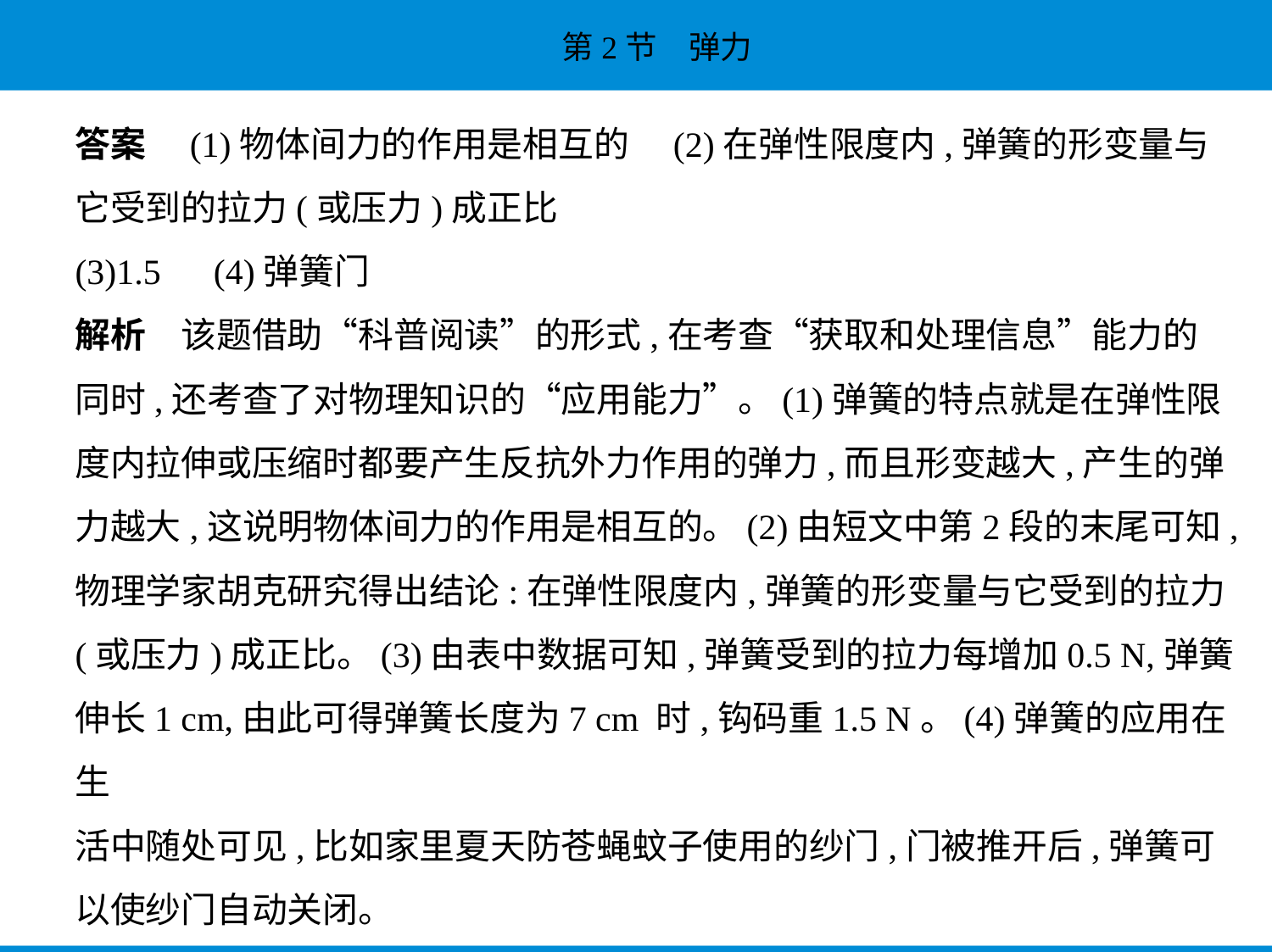

答案　(1)物体间力的作用是相互的　(2)在弹性限度内,弹簧的形变量与
它受到的拉力(或压力)成正比
(3)1.5　(4)弹簧门
解析　该题借助“科普阅读”的形式,在考查“获取和处理信息”能力的
同时,还考查了对物理知识的“应用能力”。(1)弹簧的特点就是在弹性限
度内拉伸或压缩时都要产生反抗外力作用的弹力,而且形变越大,产生的弹
力越大,这说明物体间力的作用是相互的。(2)由短文中第2段的末尾可知,
物理学家胡克研究得出结论:在弹性限度内,弹簧的形变量与它受到的拉力
(或压力)成正比。(3)由表中数据可知,弹簧受到的拉力每增加0.5 N,弹簧
伸长1 cm,由此可得弹簧长度为7 cm 时,钩码重1.5 N。(4)弹簧的应用在生
活中随处可见,比如家里夏天防苍蝇蚊子使用的纱门,门被推开后,弹簧可
以使纱门自动关闭。